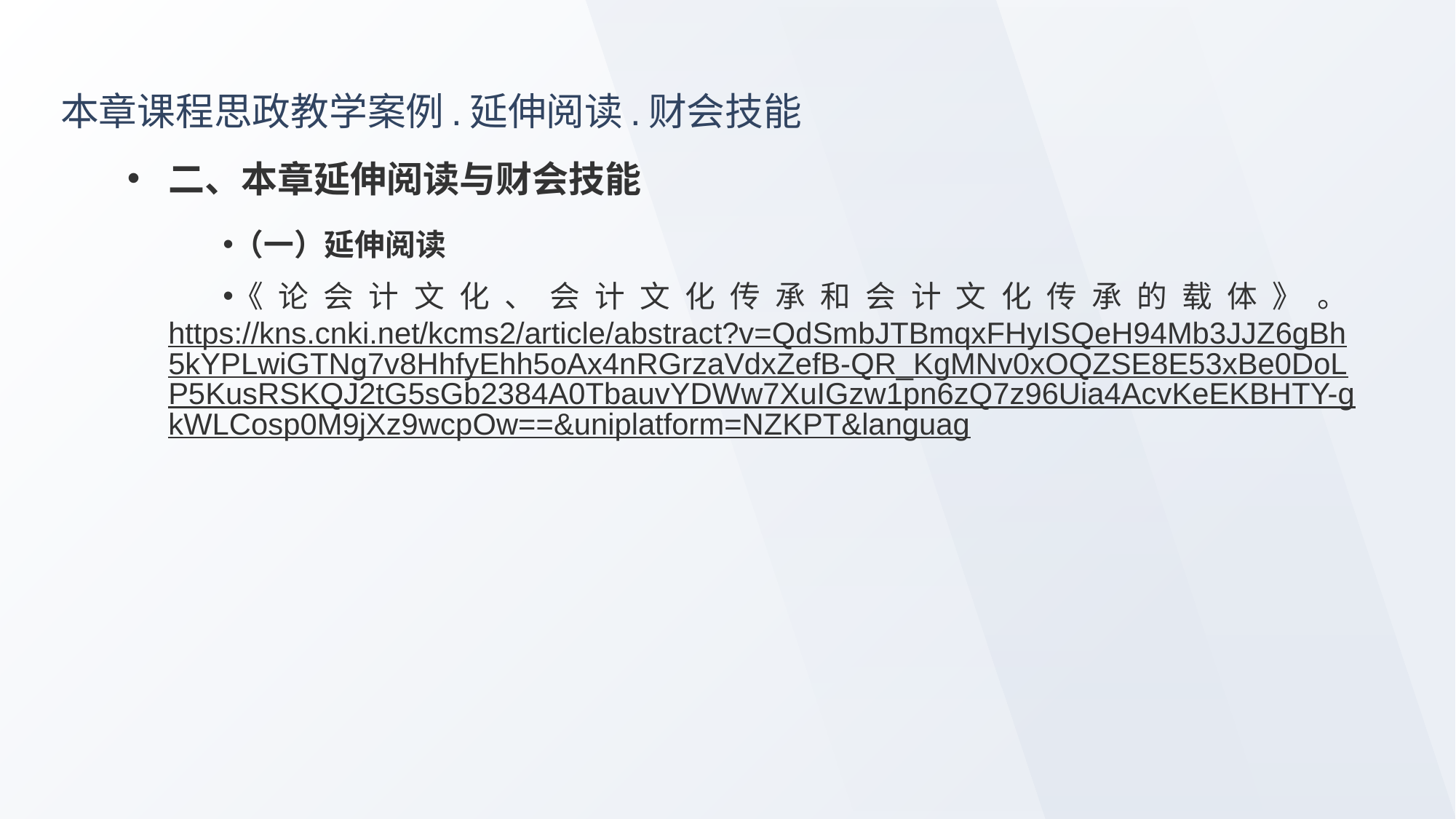

# 本章课程思政教学案例.延伸阅读.财会技能
二、本章延伸阅读与财会技能
（一）延伸阅读
《论会计文化、会计文化传承和会计文化传承的载体》。https://kns.cnki.net/kcms2/article/abstract?v=QdSmbJTBmqxFHyISQeH94Mb3JJZ6gBh5kYPLwiGTNg7v8HhfyEhh5oAx4nRGrzaVdxZefB-QR_KgMNv0xOQZSE8E53xBe0DoLP5KusRSKQJ2tG5sGb2384A0TbauvYDWw7XuIGzw1pn6zQ7z96Uia4AcvKeEKBHTY-gkWLCosp0M9jXz9wcpOw==&uniplatform=NZKPT&languag